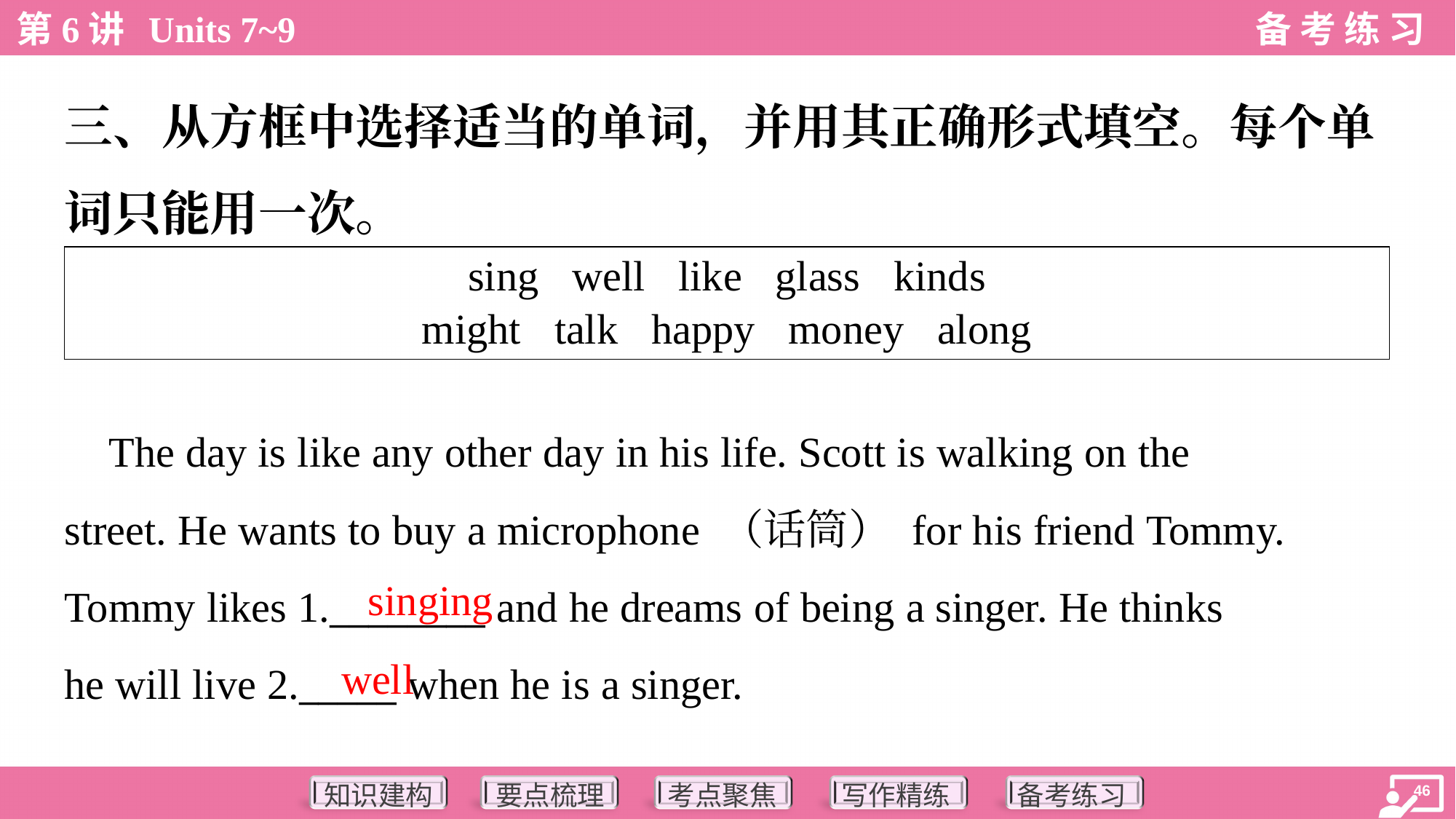

三、从方框中选择适当的单词，并用其正确形式填空。每个单
词只能用一次。
| sing well like glass kinds might talk happy money along |
| --- |
    The day is like any other day in his life. Scott is walking on the
street. He wants to buy a microphone （话筒） for his friend Tommy.
Tommy likes 1.________ and he dreams of being a singer. He thinks
he will live 2._____ when he is a singer.

singing
well